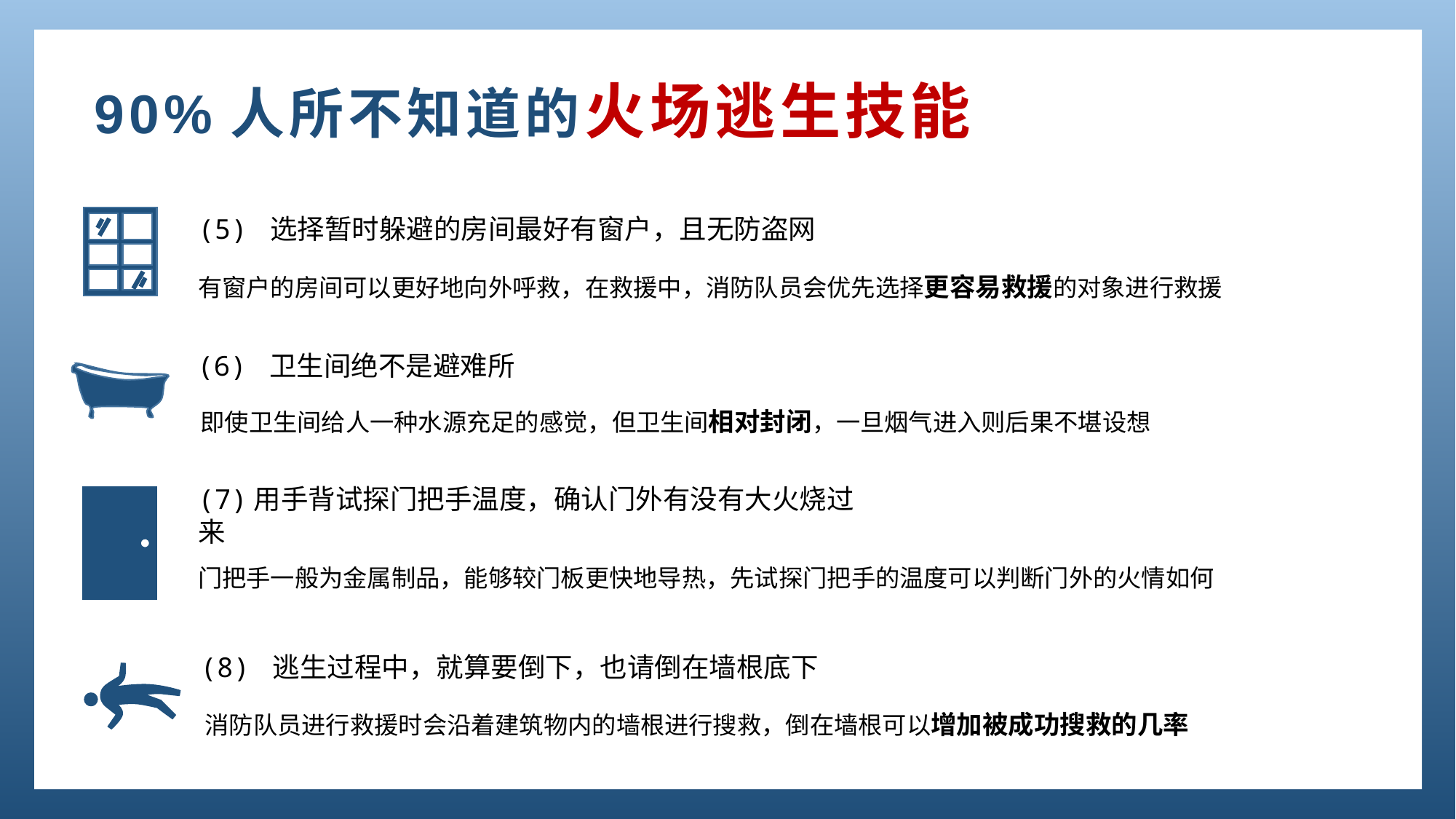

90%人所不知道的火场逃生技能
(5) 选择暂时躲避的房间最好有窗户，且无防盗网

有窗户的房间可以更好地向外呼救，在救援中，消防队员会优先选择更容易救援的对象进行救援
(6) 卫生间绝不是避难所

即使卫生间给人一种水源充足的感觉，但卫生间相对封闭，一旦烟气进入则后果不堪设想
(7)用手背试探门把手温度，确认门外有没有大火烧过来

门把手一般为金属制品，能够较门板更快地导热，先试探门把手的温度可以判断门外的火情如何
(8) 逃生过程中，就算要倒下，也请倒在墙根底下

消防队员进行救援时会沿着建筑物内的墙根进行搜救，倒在墙根可以增加被成功搜救的几率